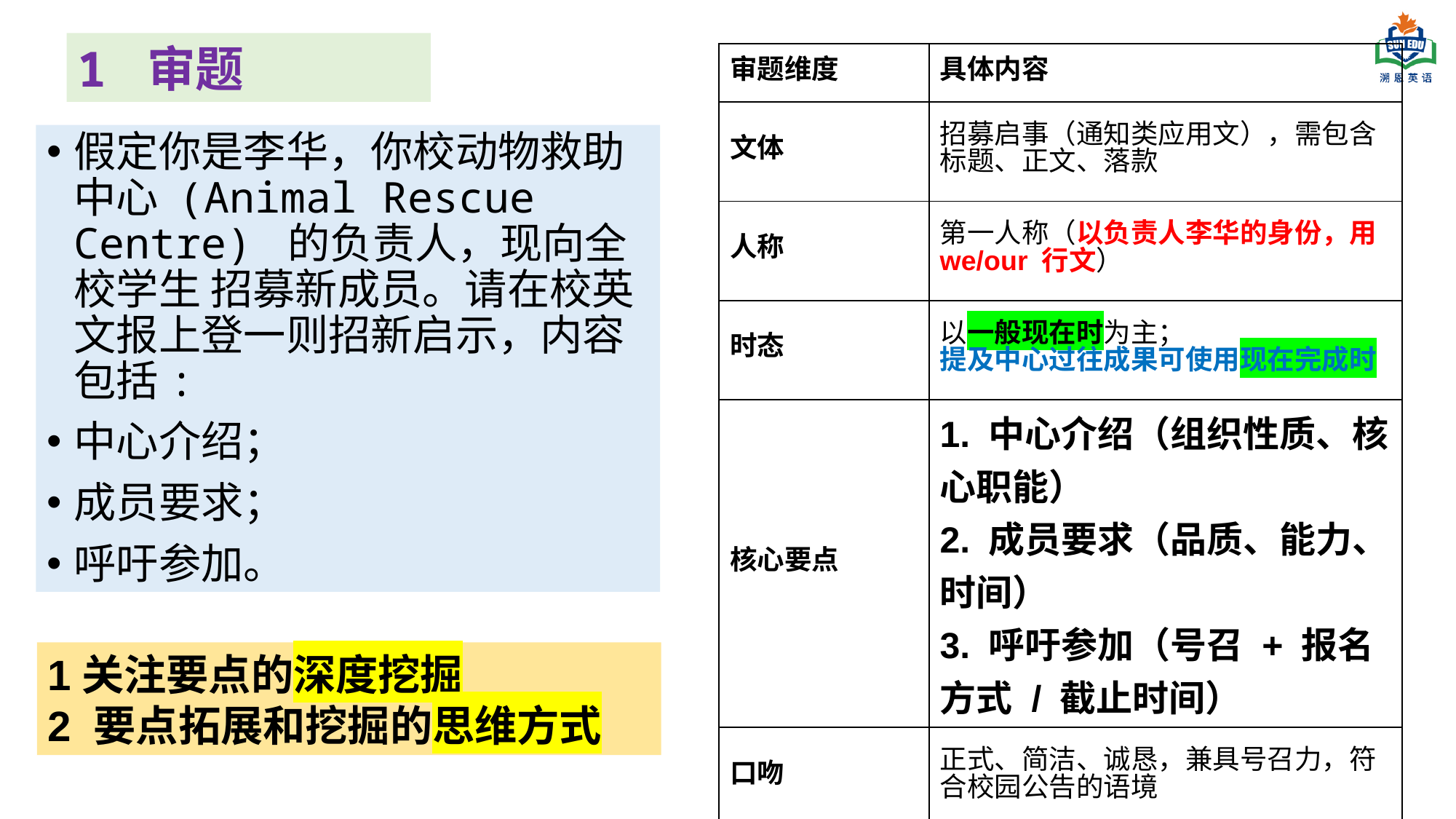

1 审题
| 审题维度 | 具体内容 |
| --- | --- |
| 文体 | 招募启事（通知类应用文），需包含标题、正文、落款 |
| 人称 | 第一人称（以负责人李华的身份，用 we/our 行文） |
| 时态 | 以一般现在时为主； 提及中心过往成果可使用现在完成时 |
| 核心要点 | 1. 中心介绍（组织性质、核心职能） 2. 成员要求（品质、能力、时间） 3. 呼吁参加（号召 + 报名方式 / 截止时间） |
| 口吻 | 正式、简洁、诚恳，兼具号召力，符合校园公告的语境 |
假定你是李华，你校动物救助中心 (Animal Rescue Centre) 的负责人，现向全校学生 招募新成员。请在校英文报上登一则招新启示，内容包括:
中心介绍；
成员要求；
呼吁参加。
1关注要点的深度挖掘
2 要点拓展和挖掘的思维方式